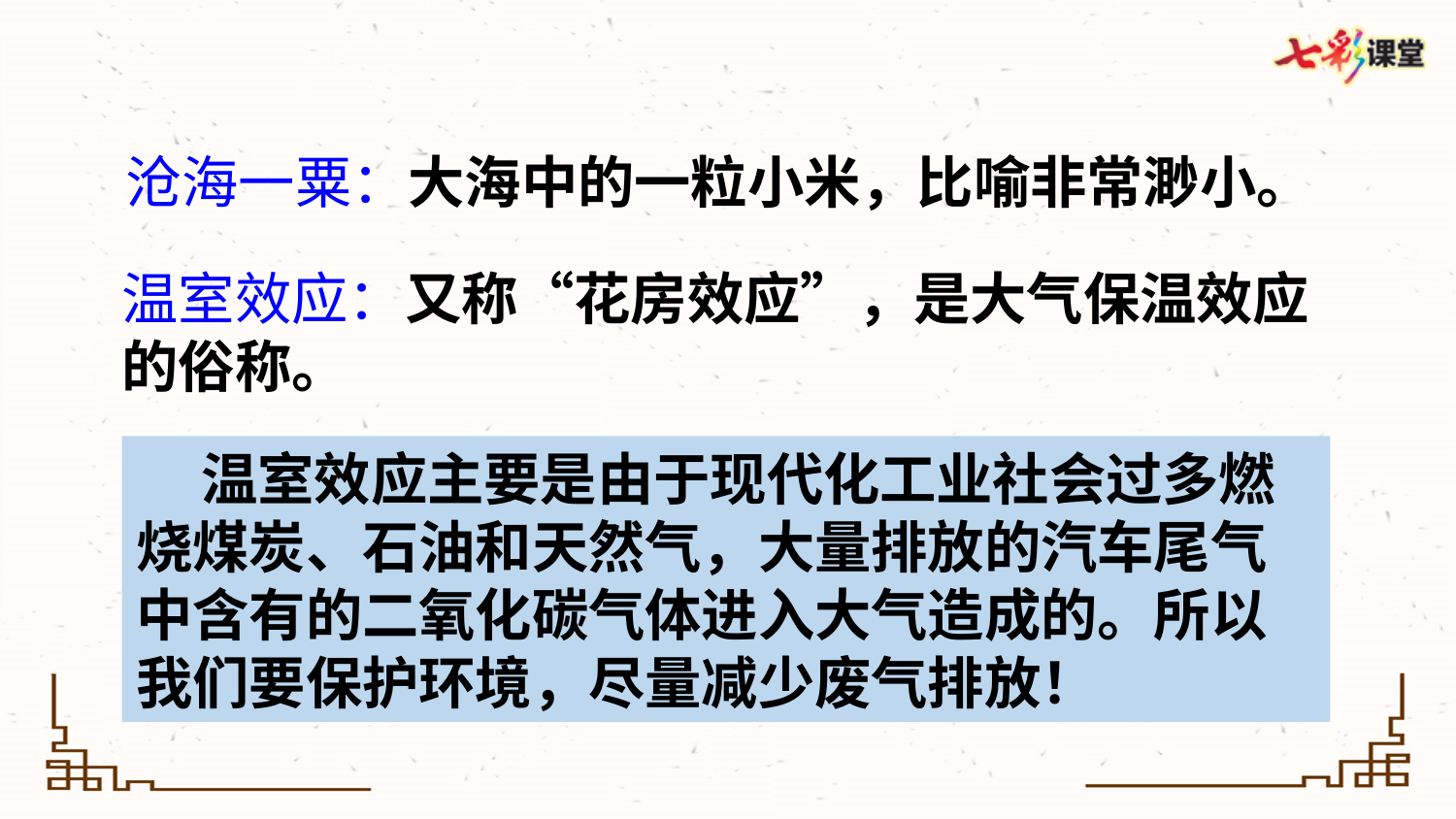

沧海一粟：大海中的一粒小米，比喻非常渺小。
温室效应：又称“花房效应”，是大气保温效应的俗称。
    温室效应主要是由于现代化工业社会过多燃烧煤炭、石油和天然气，大量排放的汽车尾气中含有的二氧化碳气体进入大气造成的。所以我们要保护环境，尽量减少废气排放！